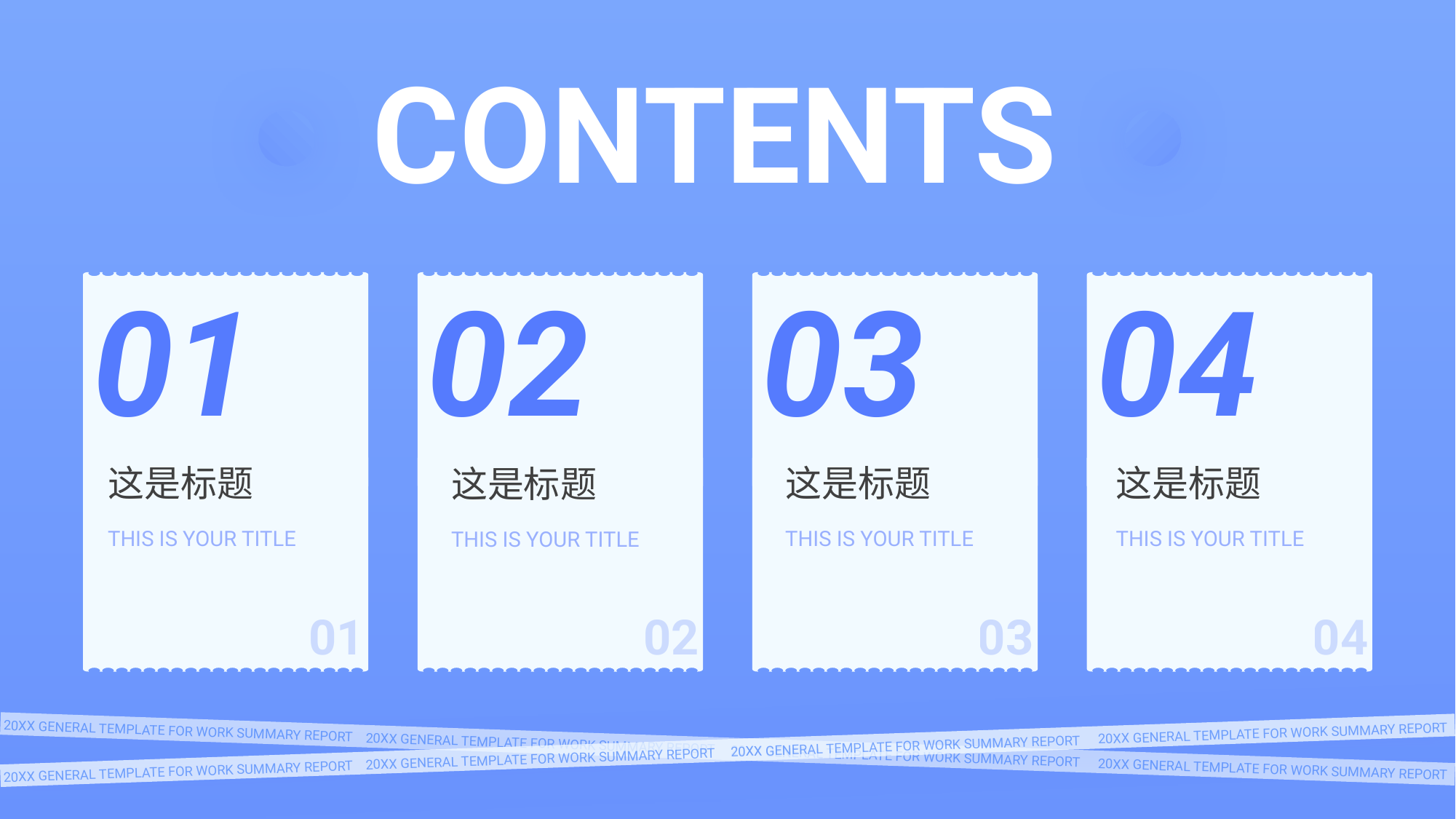

CONTENTS

01
02
03
04

这是标题
这是标题
这是标题
这是标题
THIS IS YOUR TITLE
THIS IS YOUR TITLE
THIS IS YOUR TITLE
THIS IS YOUR TITLE
01
02
03
04
20XX GENERAL TEMPLATE FOR WORK SUMMARY REPORT
20XX GENERAL TEMPLATE FOR WORK SUMMARY REPORT
20XX GENERAL TEMPLATE FOR WORK SUMMARY REPORT
20XX GENERAL TEMPLATE FOR WORK SUMMARY REPORT

20XX GENERAL TEMPLATE FOR WORK SUMMARY REPORT
20XX GENERAL TEMPLATE FOR WORK SUMMARY REPORT
20XX GENERAL TEMPLATE FOR WORK SUMMARY REPORT
20XX GENERAL TEMPLATE FOR WORK SUMMARY REPORT